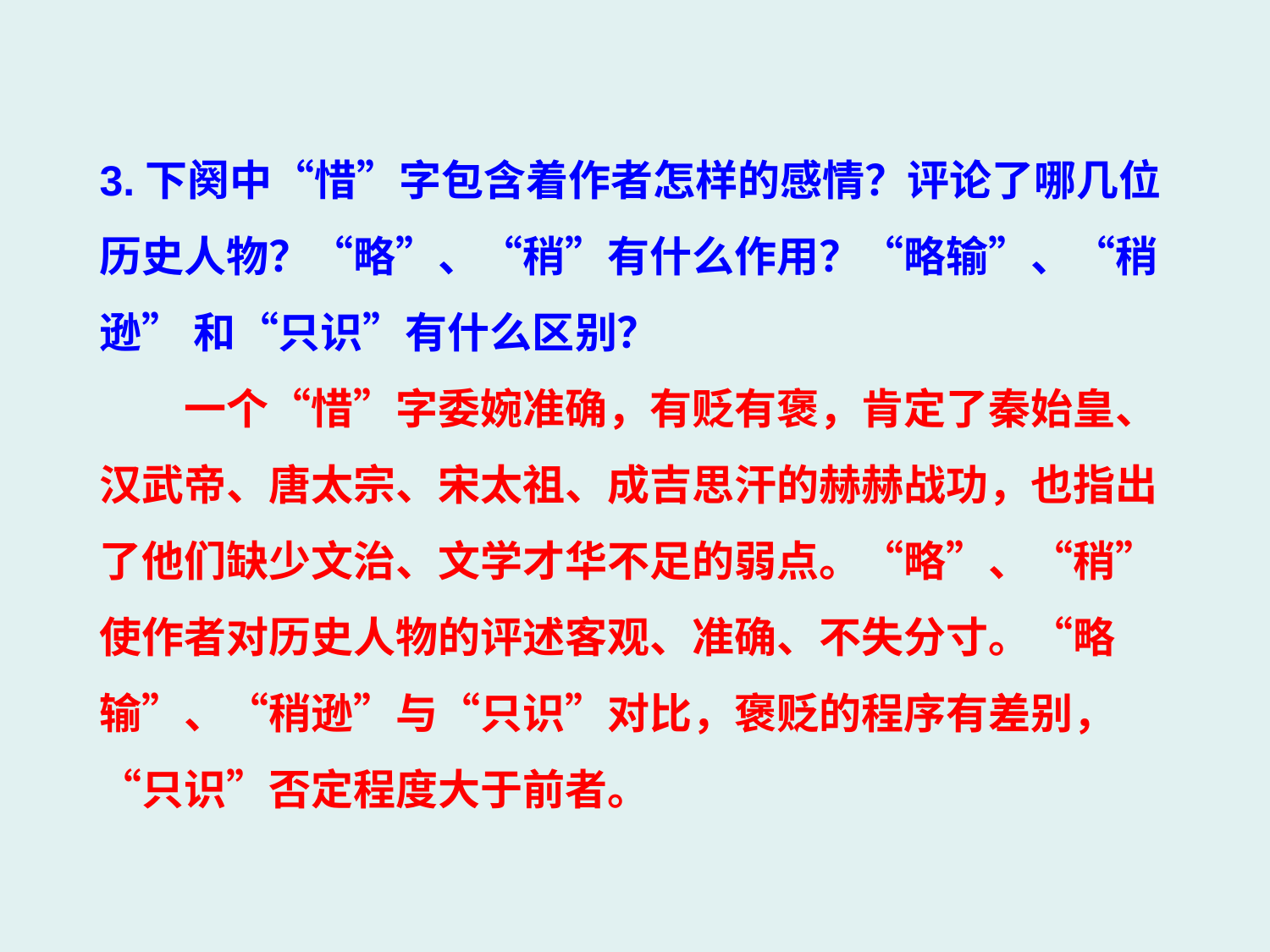

3.下阕中“惜”字包含着作者怎样的感情？评论了哪几位历史人物？“略”、“稍”有什么作用？“略输”、“稍逊” 和“只识”有什么区别？
　　一个“惜”字委婉准确，有贬有褒，肯定了秦始皇、汉武帝、唐太宗、宋太祖、成吉思汗的赫赫战功，也指出了他们缺少文治、文学才华不足的弱点。“略”、“稍”使作者对历史人物的评述客观、准确、不失分寸。“略输”、“稍逊”与“只识”对比，褒贬的程序有差别，“只识”否定程度大于前者。